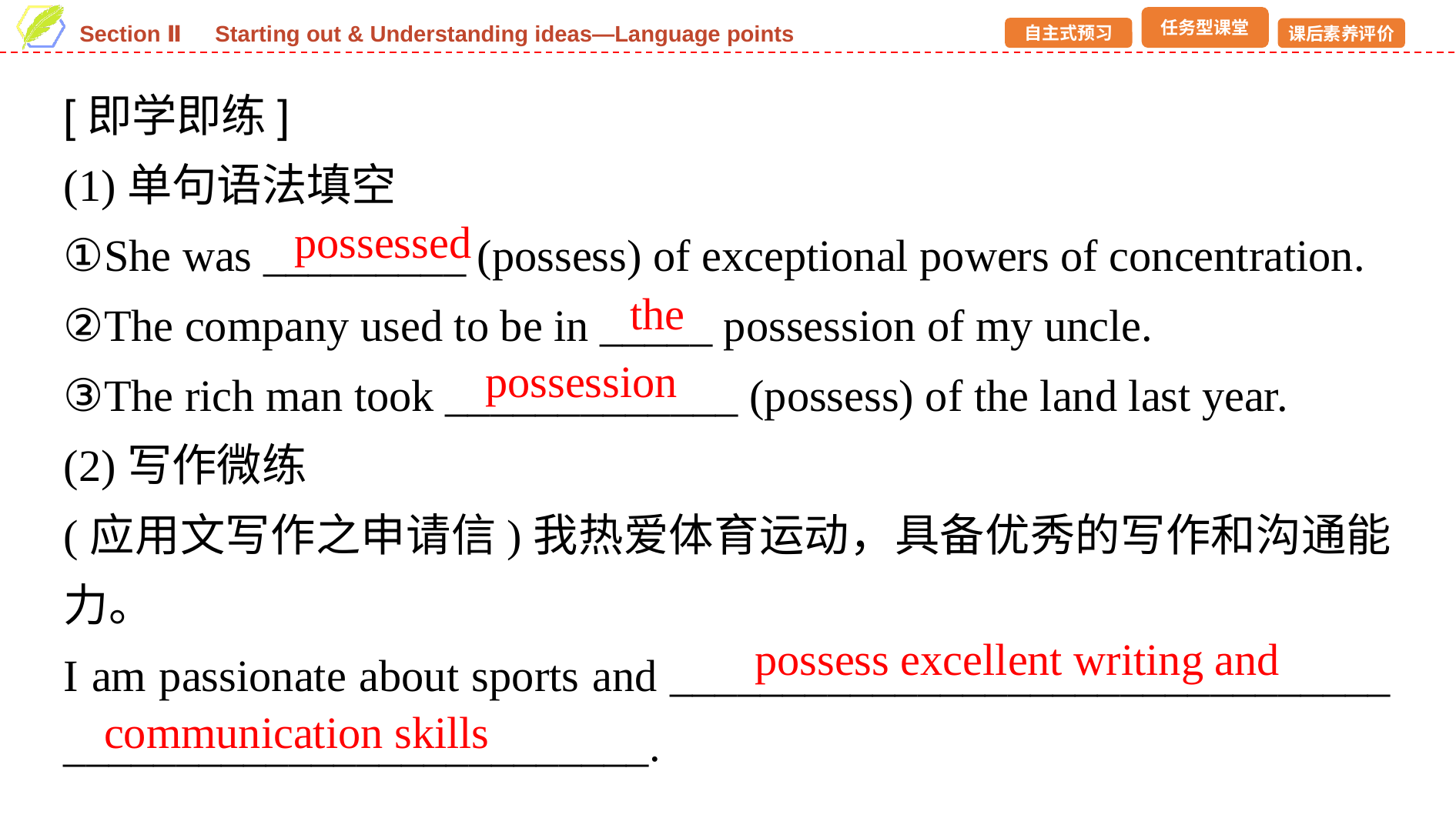

[即学即练]
(1)单句语法填空
①She was _________ (possess) of exceptional powers of concentration.
②The company used to be in _____ possession of my uncle.
③The rich man took _____________ (possess) of the land last year.
(2)写作微练
(应用文写作之申请信)我热爱体育运动，具备优秀的写作和沟通能力。
I am passionate about sports and ________________________________ __________________________.
possessed
the
possession
possess excellent writing and
communication skills